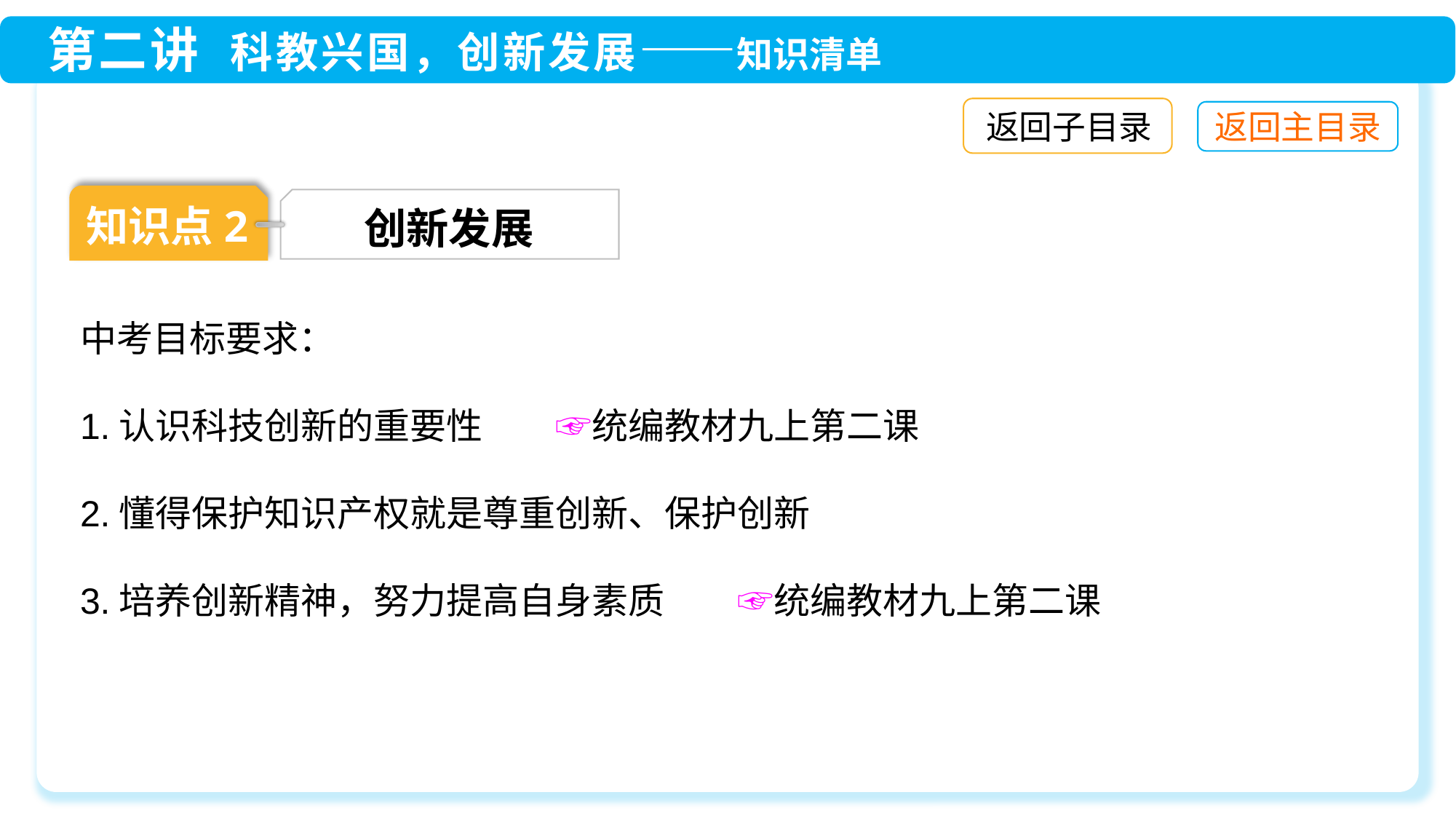

返回子目录
知识点2
 创新发展

中考目标要求：
1.认识科技创新的重要性　　☞统编教材九上第二课
2.懂得保护知识产权就是尊重创新、保护创新
3.培养创新精神，努力提高自身素质　　☞统编教材九上第二课